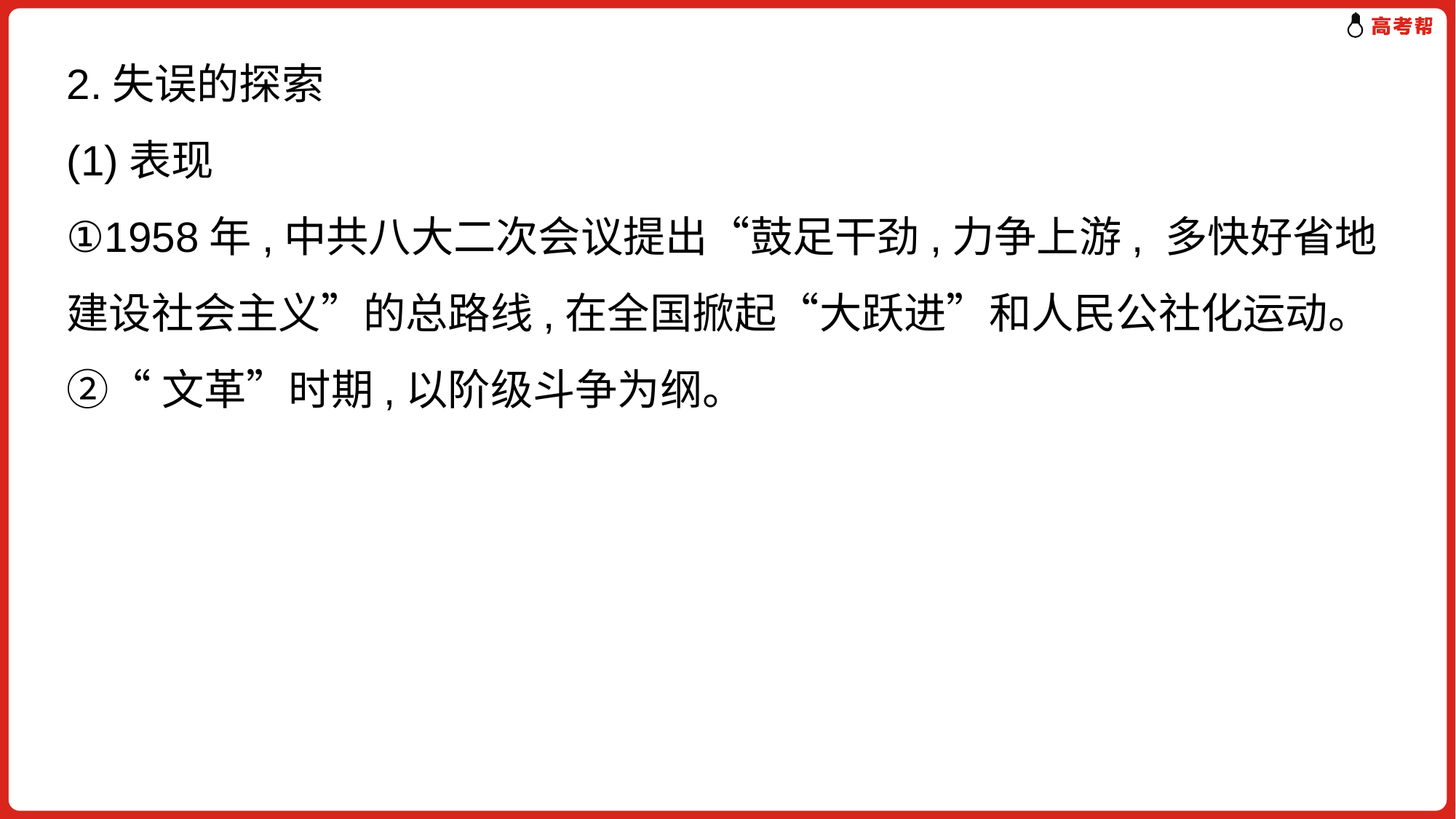

2.失误的探索
(1)表现
①1958年,中共八大二次会议提出“鼓足干劲,力争上游, 多快好省地建设社会主义”的总路线,在全国掀起“大跃进”和人民公社化运动。
②“文革”时期,以阶级斗争为纲。